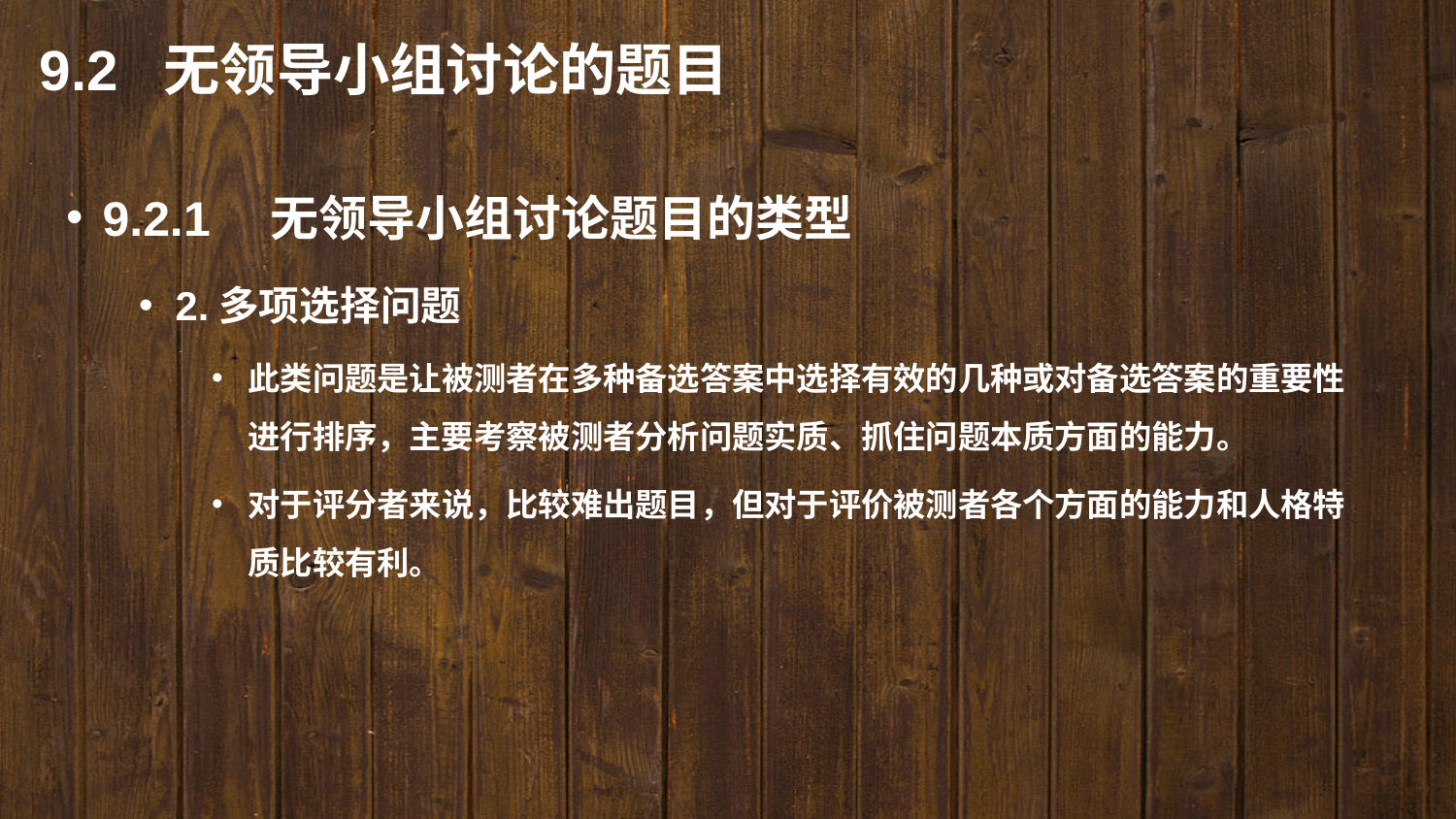

9.2  无领导小组讨论的题目
9.2.1　无领导小组讨论题目的类型
2.多项选择问题
此类问题是让被测者在多种备选答案中选择有效的几种或对备选答案的重要性进行排序，主要考察被测者分析问题实质、抓住问题本质方面的能力。
对于评分者来说，比较难出题目，但对于评价被测者各个方面的能力和人格特质比较有利。